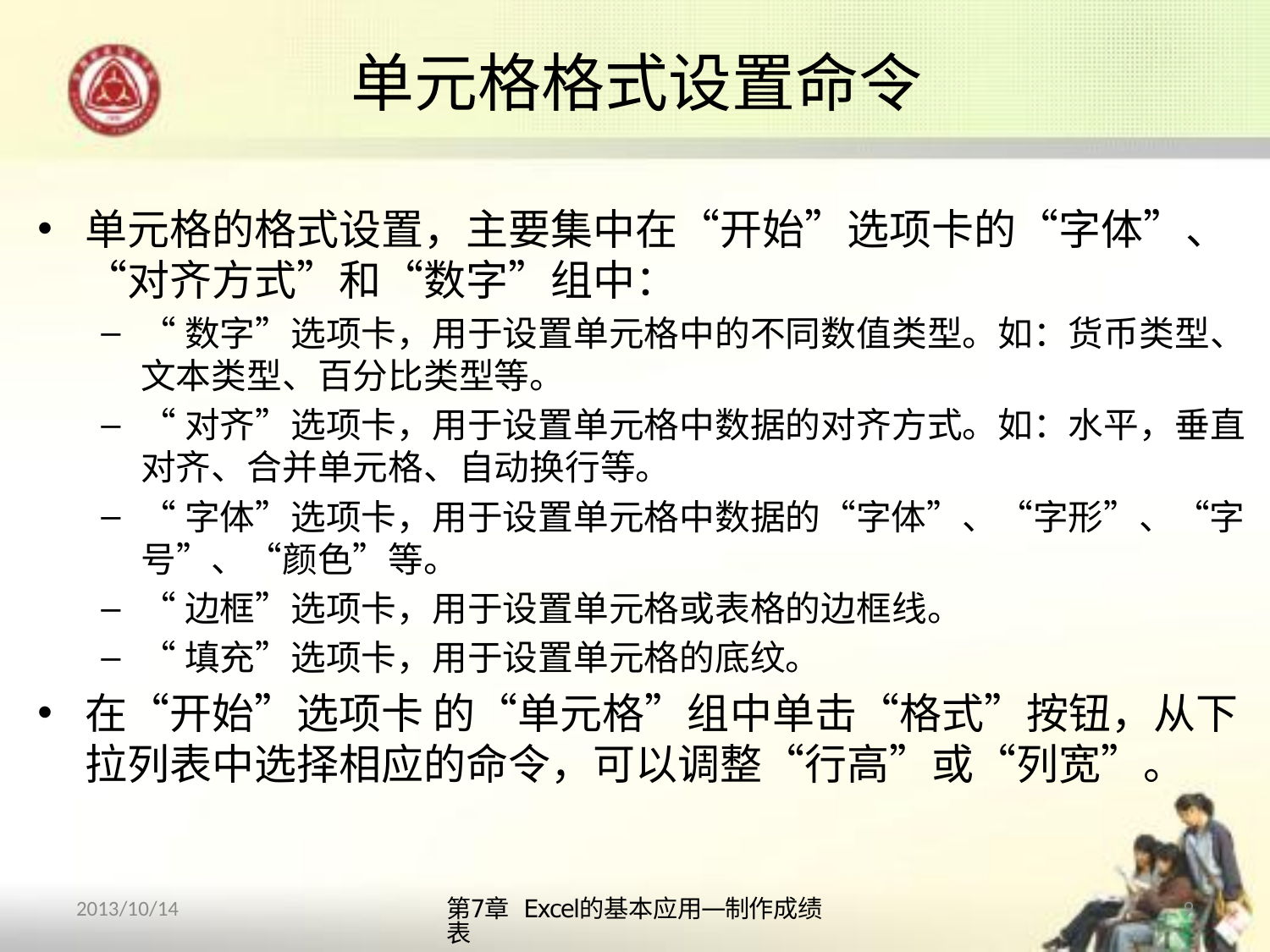

# 单元格格式设置命令
单元格的格式设置，主要集中在“开始”选项卡的“字体”、“对齐方式”和“数字”组中：
“数字”选项卡，用于设置单元格中的不同数值类型。如：货币类型、文本类型、百分比类型等。
“对齐”选项卡，用于设置单元格中数据的对齐方式。如：水平，垂直对齐、合并单元格、自动换行等。
“字体”选项卡，用于设置单元格中数据的“字体”、“字形”、“字号”、“颜色”等。
“边框”选项卡，用于设置单元格或表格的边框线。
“填充”选项卡，用于设置单元格的底纹。
在“开始”选项卡 的“单元格”组中单击“格式”按钮，从下拉列表中选择相应的命令，可以调整“行高”或“列宽”。
第7章  Excel的基本应用—制作成绩表
9
2013/10/14